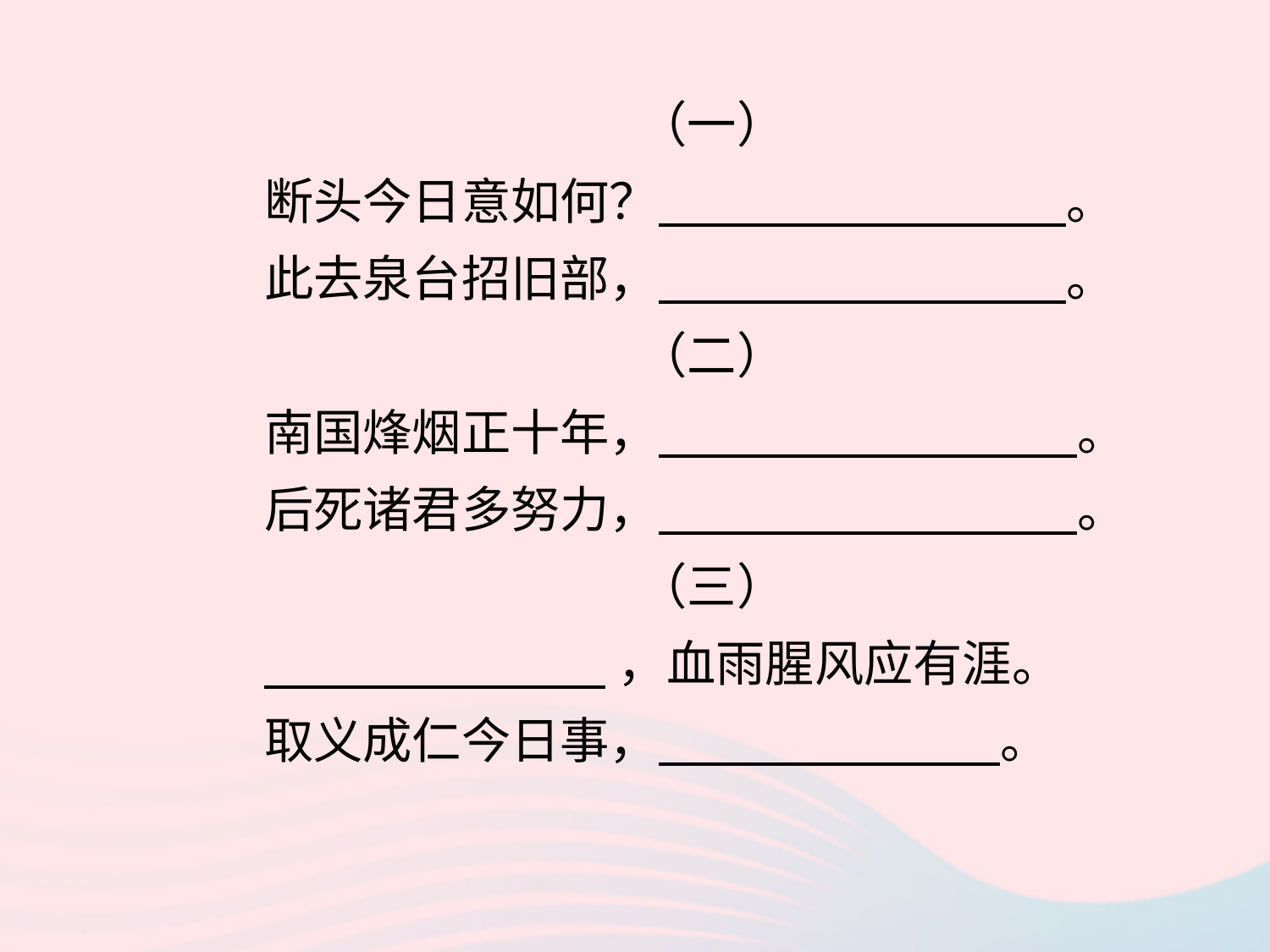

（一）
断头今日意如何？                                     。
此去泉台招旧部，                                     。
（二）
南国烽烟正十年，                                      。
后死诸君多努力，                                      。
（三）
                               ，血雨腥风应有涯。
取义成仁今日事，                               。